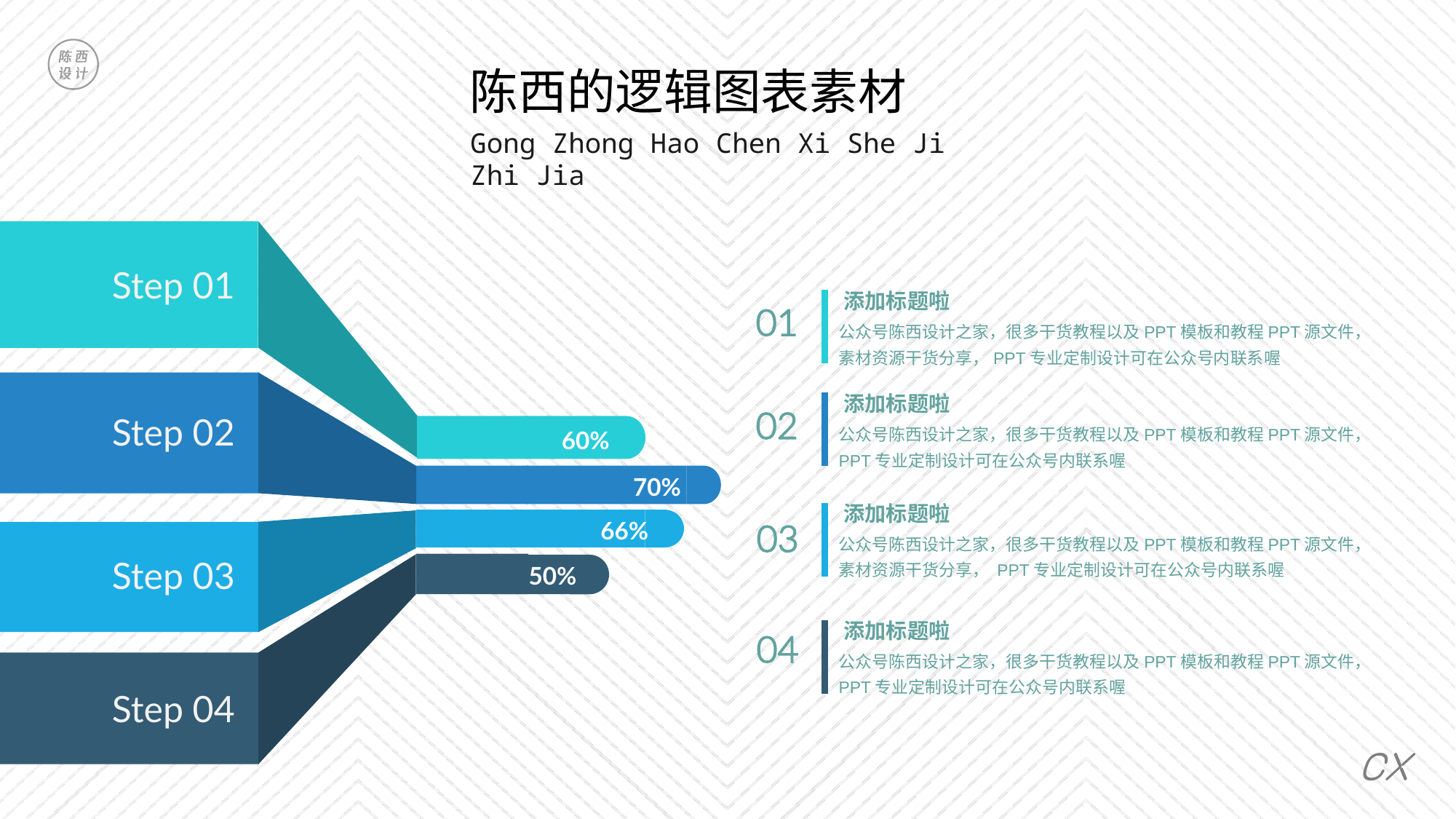

陈西的逻辑图表素材
Gong Zhong Hao Chen Xi She Ji Zhi Jia

Step 01
添加标题啦
01
公众号陈西设计之家，很多干货教程以及PPT模板和教程PPT源文件，素材资源干货分享，PPT专业定制设计可在公众号内联系喔
添加标题啦
02
Step 02
公众号陈西设计之家，很多干货教程以及PPT模板和教程PPT源文件，PPT专业定制设计可在公众号内联系喔
60%
70%
添加标题啦
03
66%
公众号陈西设计之家，很多干货教程以及PPT模板和教程PPT源文件，素材资源干货分享， PPT专业定制设计可在公众号内联系喔
Step 03
50%
添加标题啦
04
公众号陈西设计之家，很多干货教程以及PPT模板和教程PPT源文件，PPT专业定制设计可在公众号内联系喔
Step 04